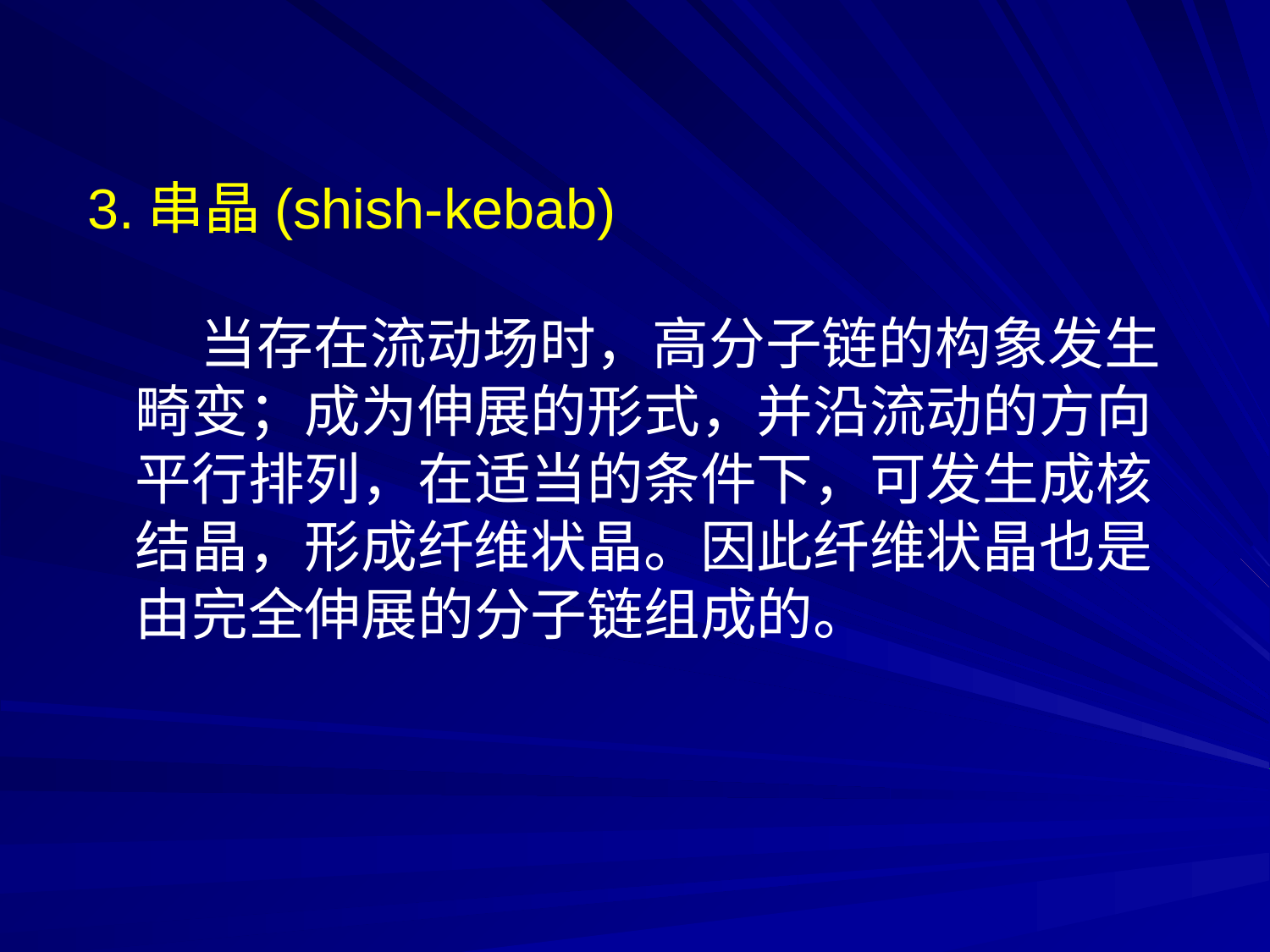

3.串晶(shish-kebab)

　　当存在流动场时，高分子链的构象发生畸变；成为伸展的形式，并沿流动的方向平行排列，在适当的条件下，可发生成核结晶，形成纤维状晶。因此纤维状晶也是由完全伸展的分子链组成的。